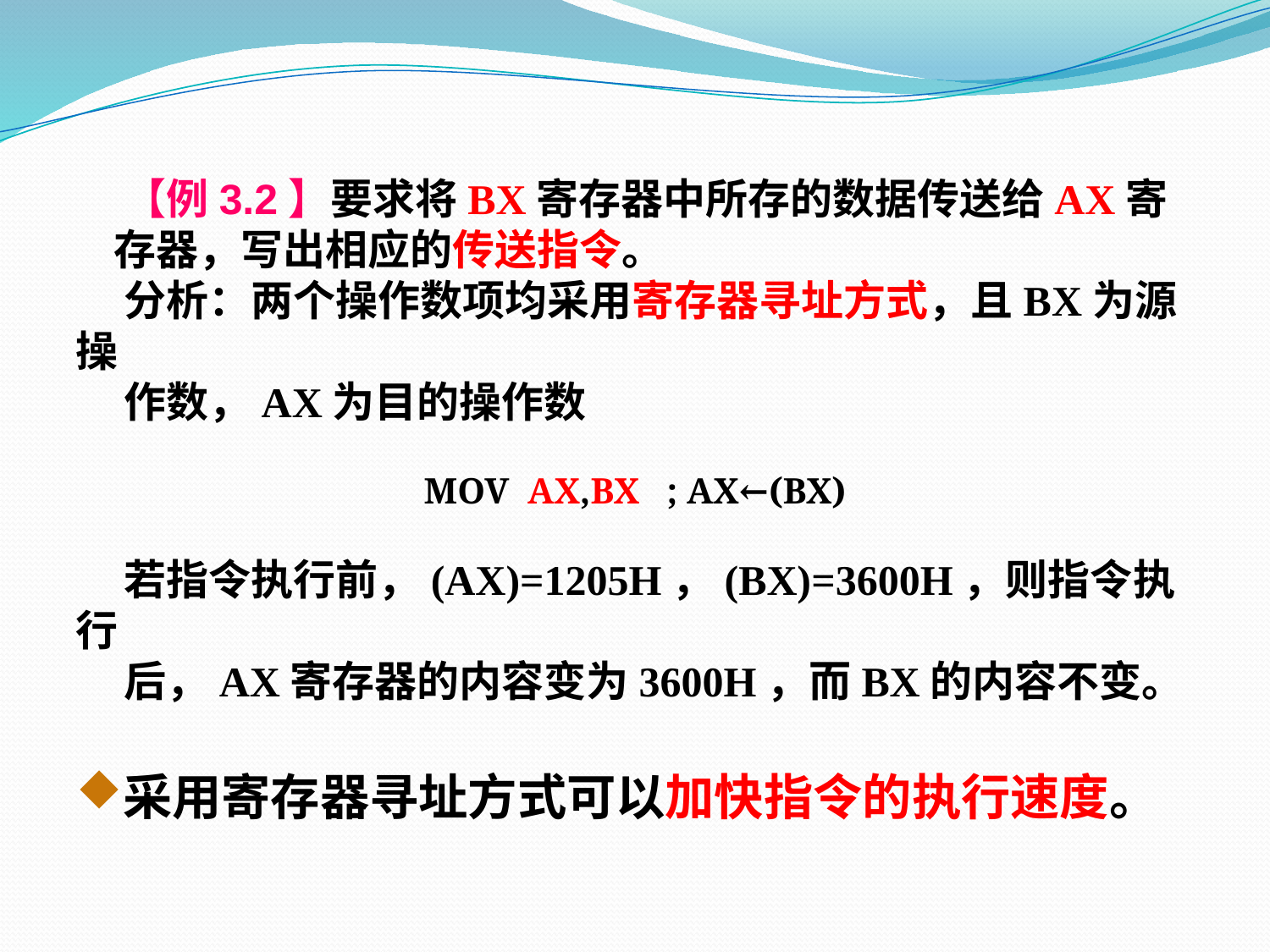

【例3.2】要求将BX寄存器中所存的数据传送给AX寄存器，写出相应的传送指令。
    分析：两个操作数项均采用寄存器寻址方式，且BX为源操
    作数，AX为目的操作数

MOV  AX,BX   ; AX←(BX)

    若指令执行前，(AX)=1205H，(BX)=3600H，则指令执行
    后，AX寄存器的内容变为3600H，而BX的内容不变。

采用寄存器寻址方式可以加快指令的执行速度。